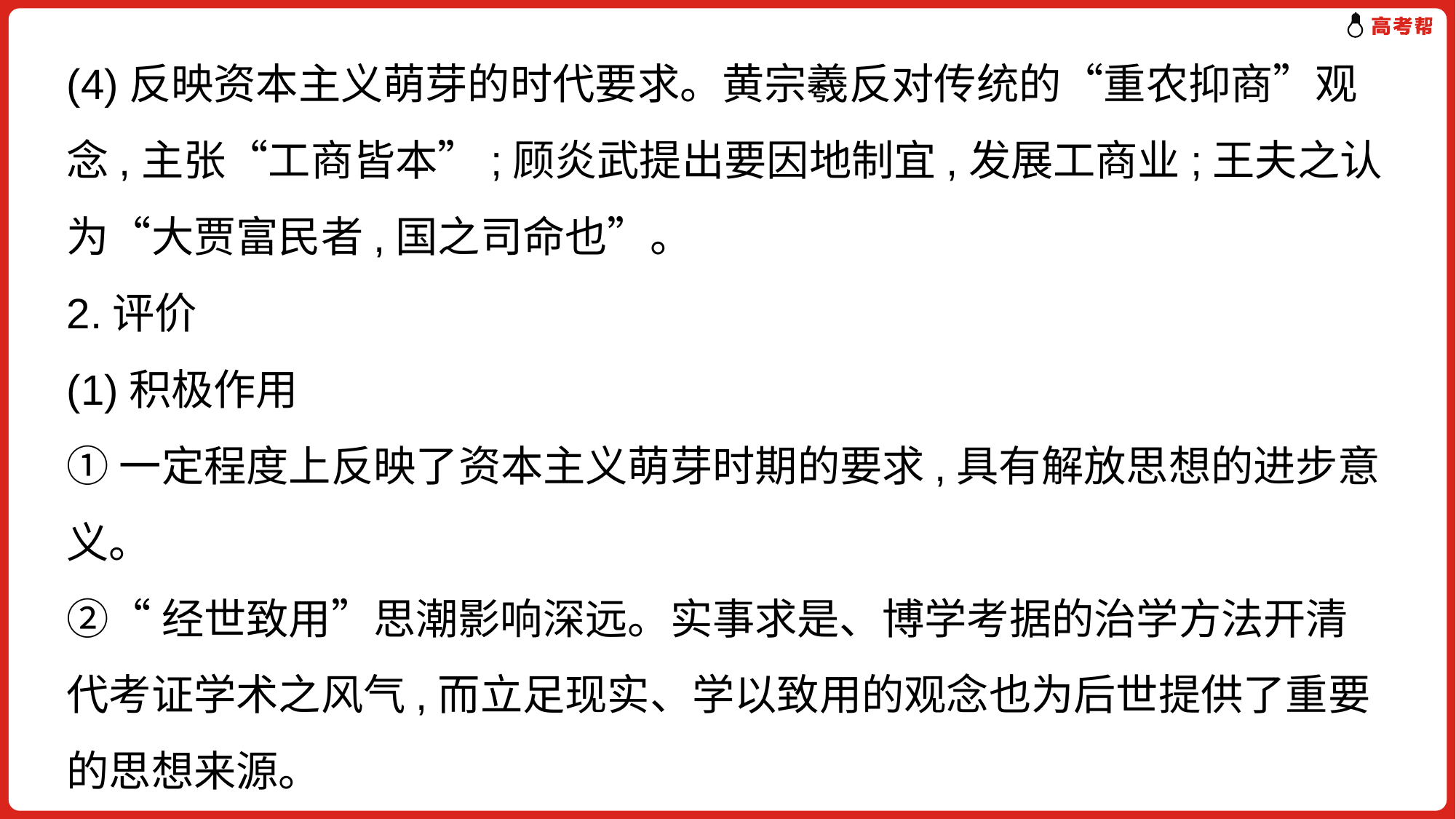

(4)反映资本主义萌芽的时代要求。黄宗羲反对传统的“重农抑商”观念,主张“工商皆本”;顾炎武提出要因地制宜,发展工商业;王夫之认为“大贾富民者,国之司命也”。
2.评价
(1)积极作用
①一定程度上反映了资本主义萌芽时期的要求,具有解放思想的进步意义。
②“经世致用”思潮影响深远。实事求是、博学考据的治学方法开清代考证学术之风气,而立足现实、学以致用的观念也为后世提供了重要的思想来源。